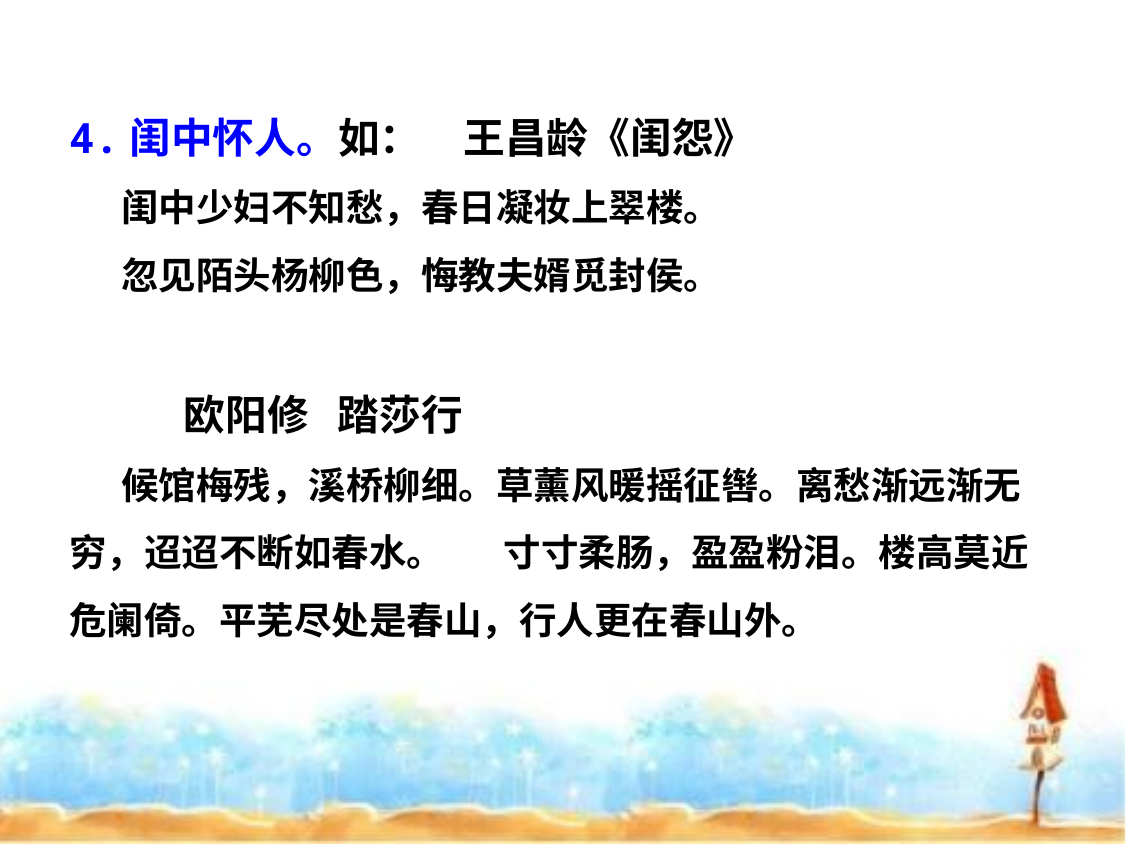

4.闺中怀人。如：　王昌龄《闺怨》
     闺中少妇不知愁，春日凝妆上翠楼。
     忽见陌头杨柳色，悔教夫婿觅封侯。

           欧阳修   踏莎行
     候馆梅残，溪桥柳细。草薰风暖摇征辔。离愁渐远渐无穷，迢迢不断如春水。       寸寸柔肠，盈盈粉泪。楼高莫近危阑倚。平芜尽处是春山，行人更在春山外。